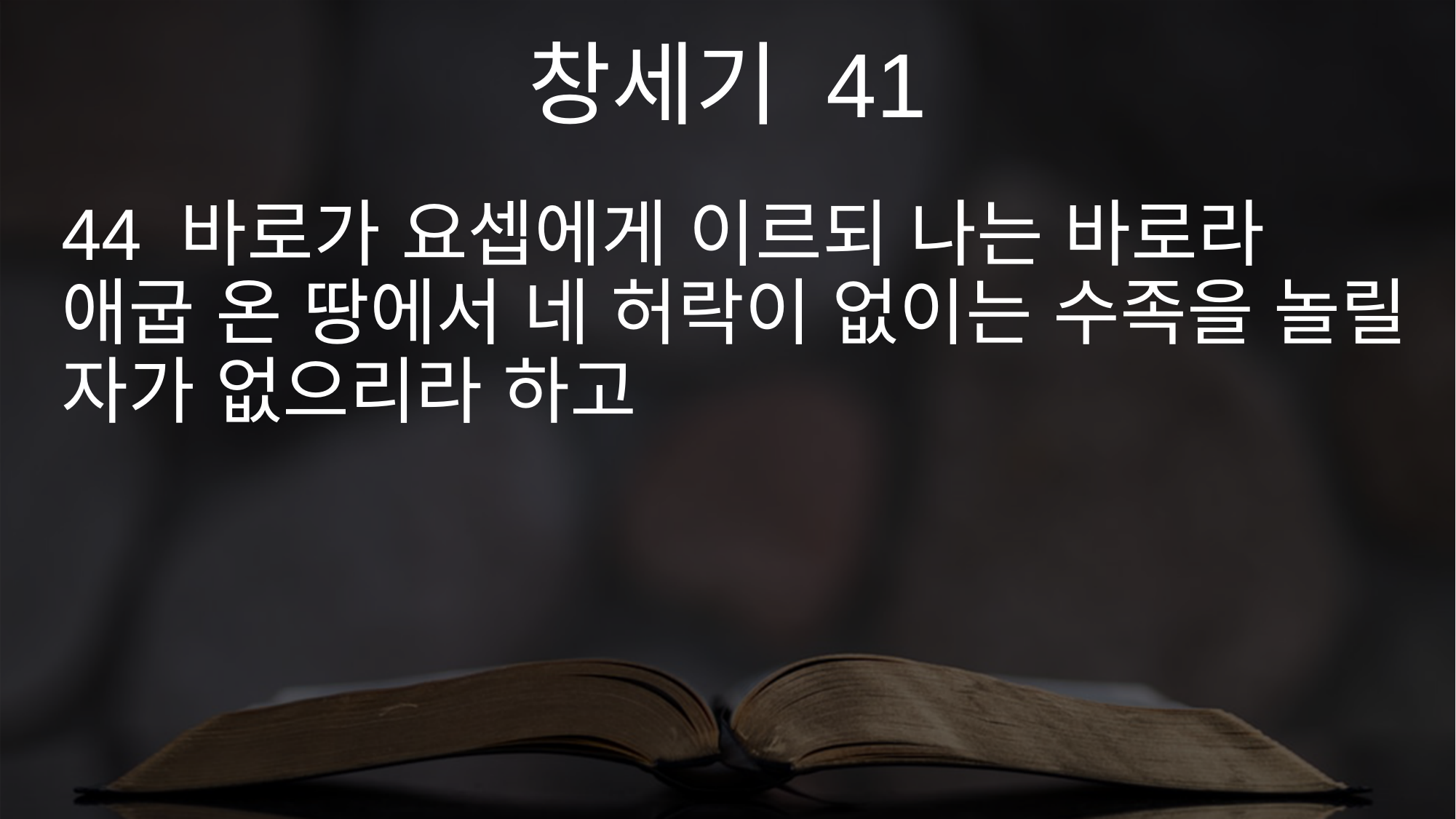

창세기 41
44 바로가 요셉에게 이르되 나는 바로라 애굽 온 땅에서 네 허락이 없이는 수족을 놀릴 자가 없으리라 하고